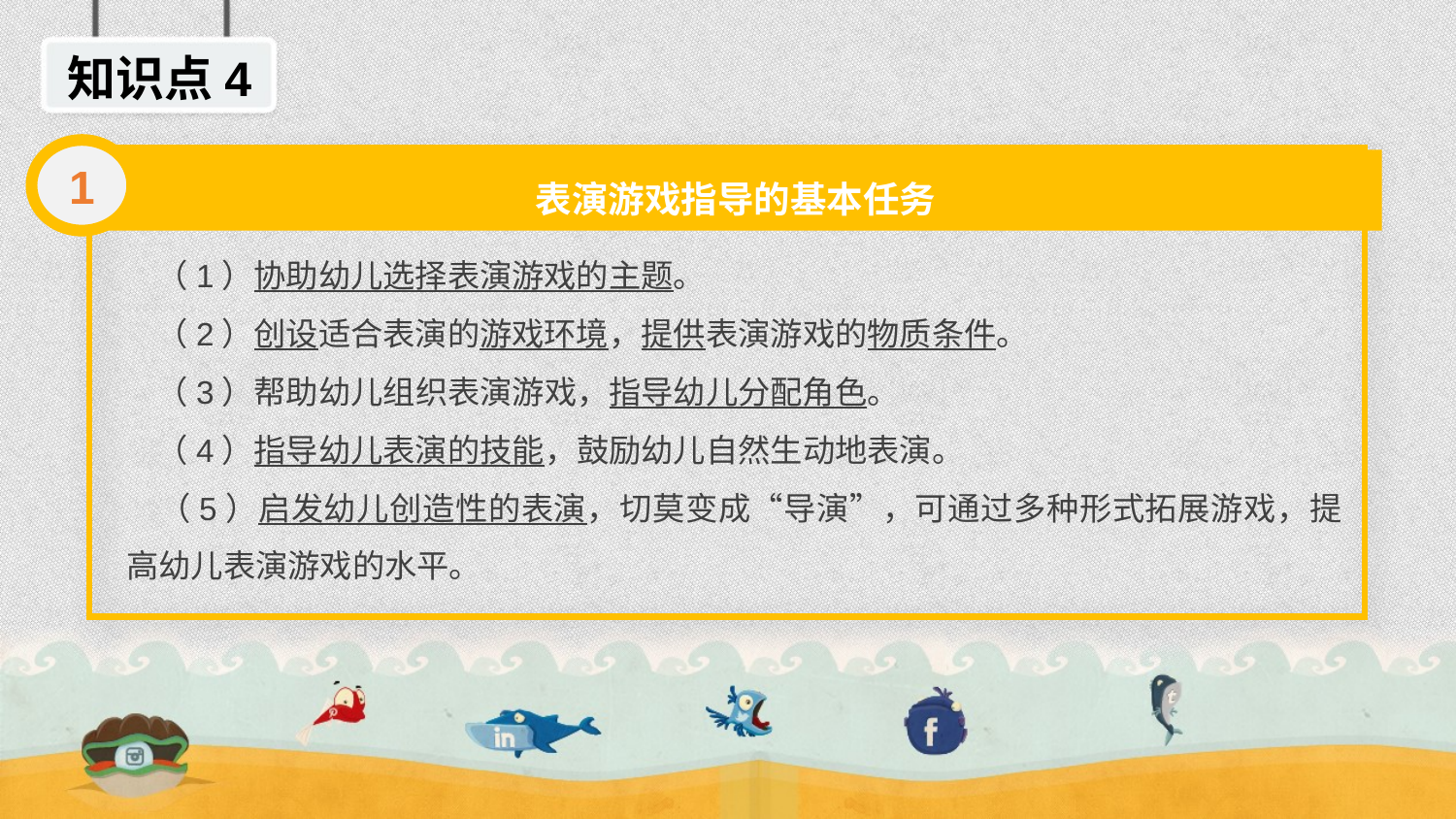

知识点4
1

表演游戏指导的基本任务
   （1）协助幼儿选择表演游戏的主题。
   （2）创设适合表演的游戏环境，提供表演游戏的物质条件。
   （3）帮助幼儿组织表演游戏，指导幼儿分配角色。
   （4）指导幼儿表演的技能，鼓励幼儿自然生动地表演。
   （5）启发幼儿创造性的表演，切莫变成“导演”，可通过多种形式拓展游戏，提高幼儿表演游戏的水平。